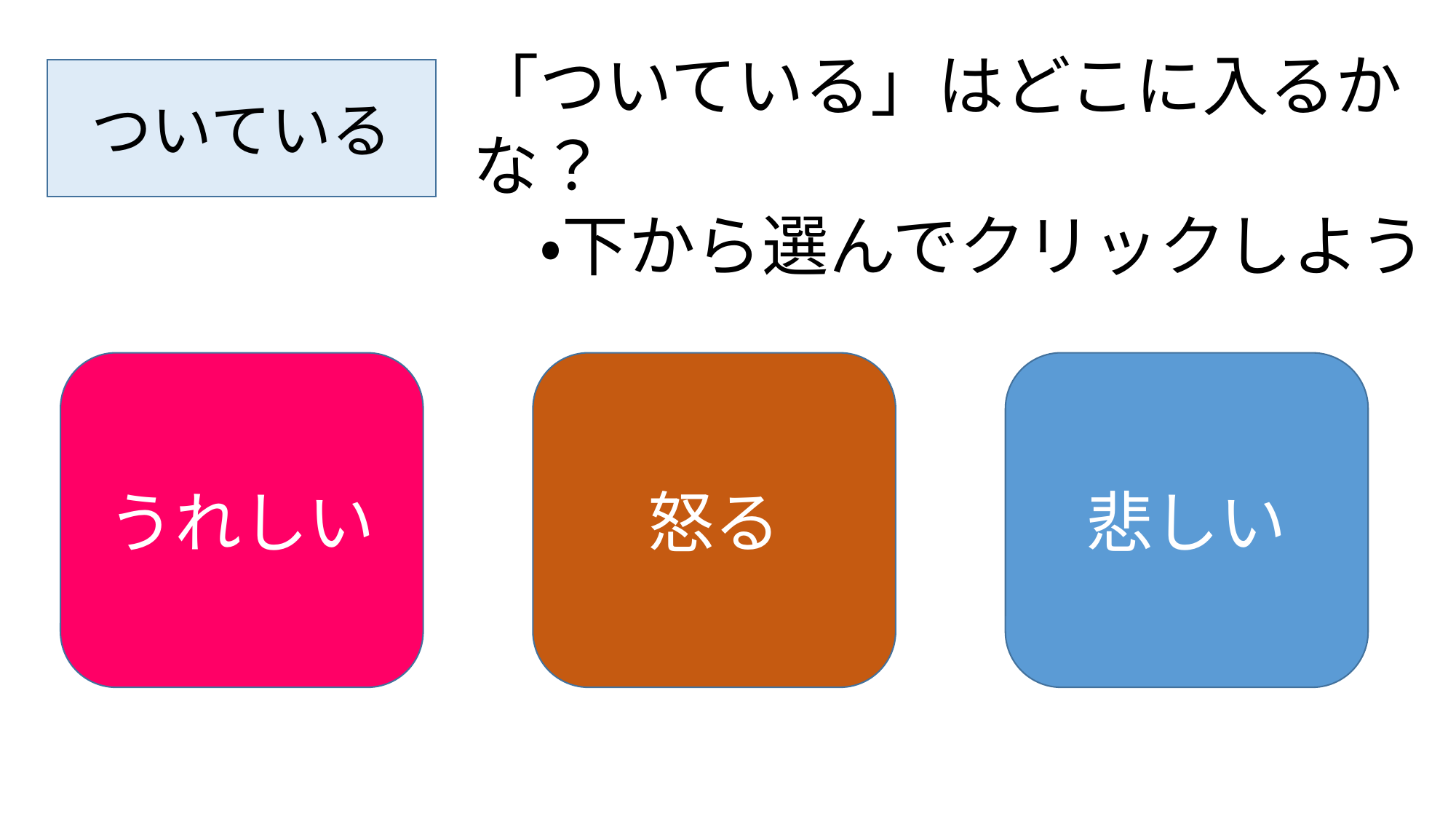

「ついている」はどこに入るかな？
　・下から選んでクリックしよう
ついている
悲しい
怒る
うれしい